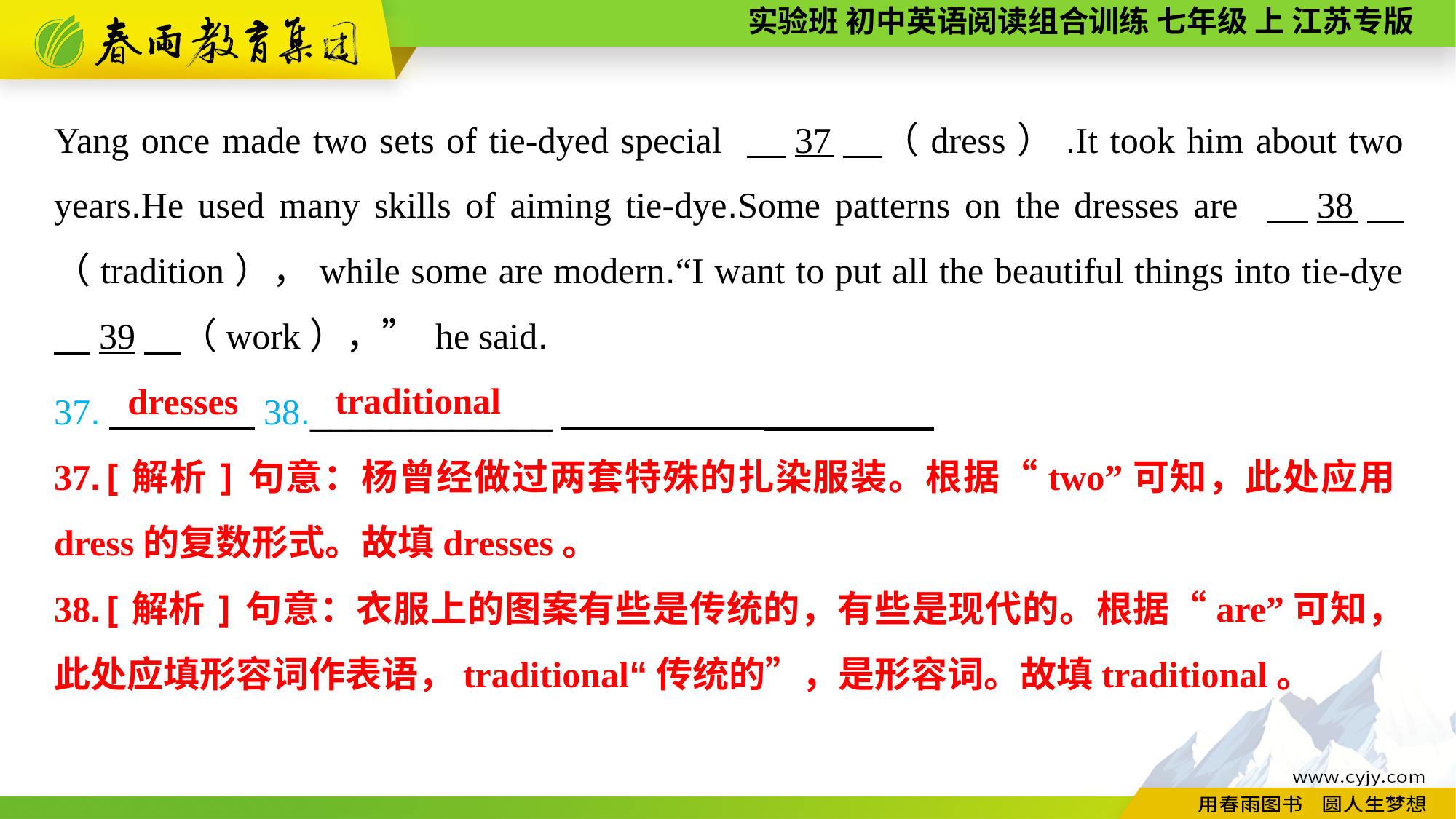

Yang once made two sets of tie-dyed special 　37　（dress）.It took him about two years.He used many skills of aiming tie-dye.Some patterns on the dresses are 　38　（tradition），while some are modern.“I want to put all the beautiful things into tie-dye 　39　（work），” he said.
37.　　　　38.____________
traditional
dresses
37.[解析]句意：杨曾经做过两套特殊的扎染服装。根据“two”可知，此处应用dress的复数形式。故填dresses。
38.[解析]句意：衣服上的图案有些是传统的，有些是现代的。根据“are”可知，此处应填形容词作表语，traditional“传统的”，是形容词。故填traditional。